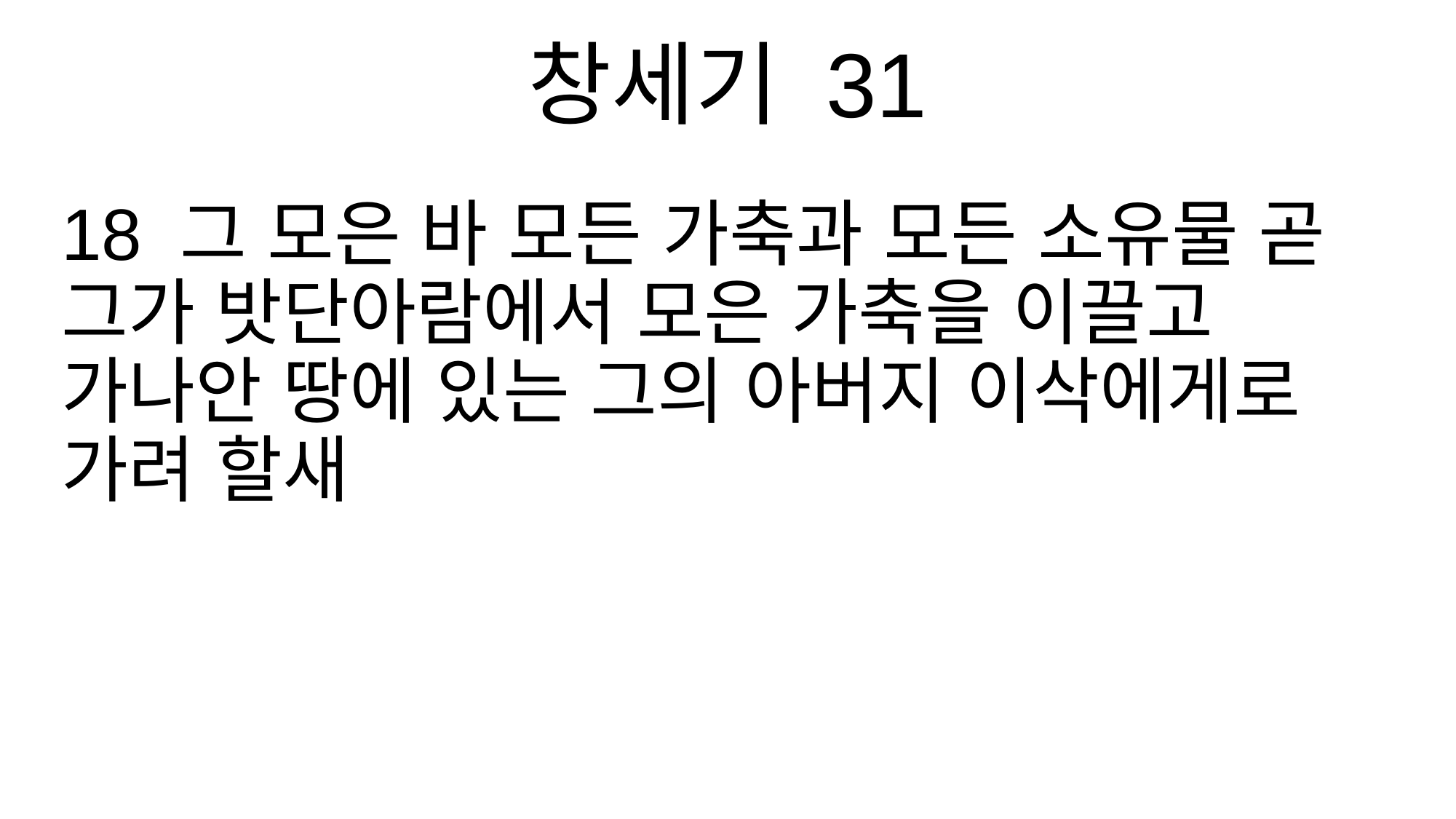

창세기 31
18 그 모은 바 모든 가축과 모든 소유물 곧 그가 밧단아람에서 모은 가축을 이끌고 가나안 땅에 있는 그의 아버지 이삭에게로 가려 할새